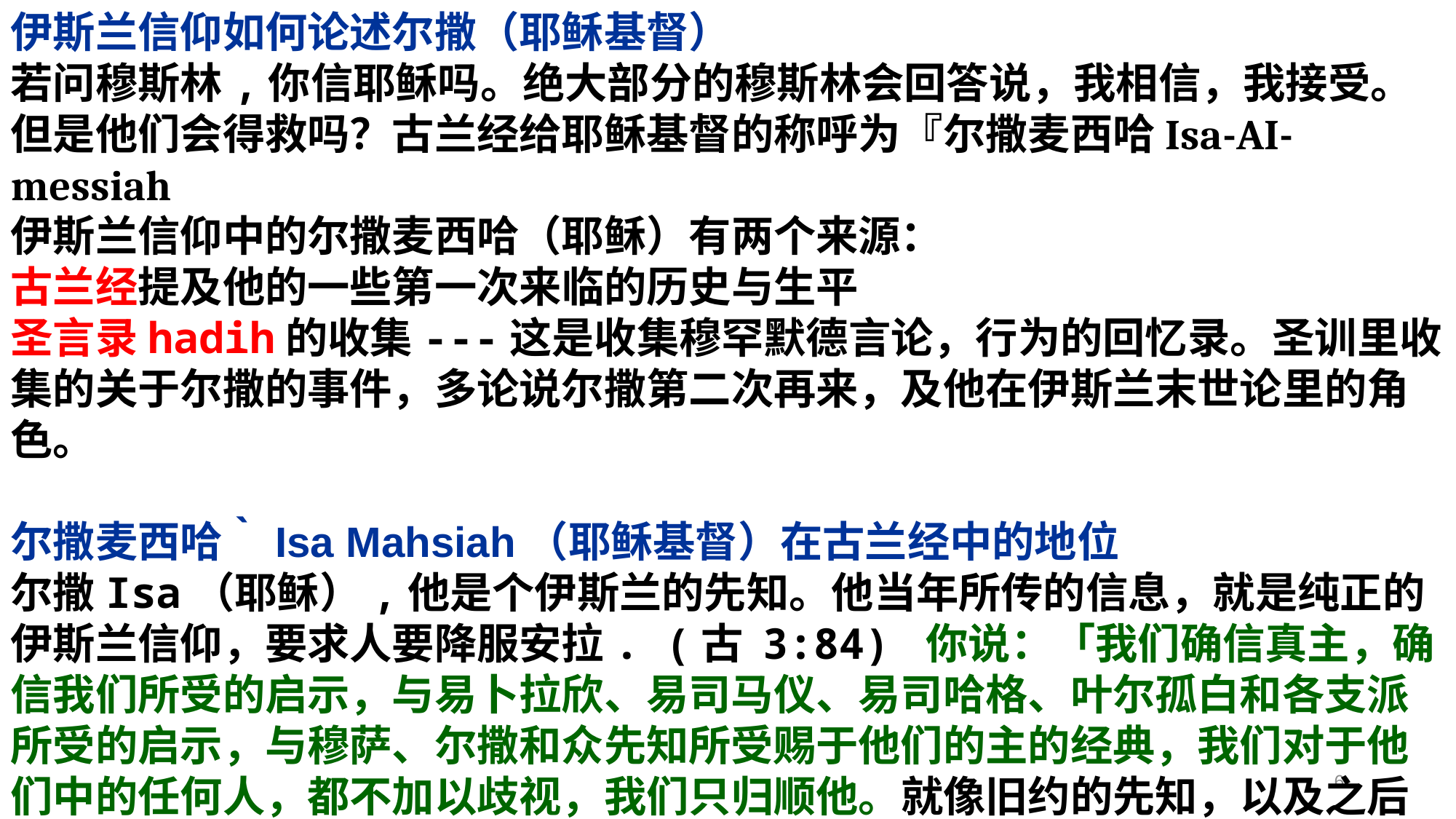

伊斯兰信仰如何论述尔撒（耶稣基督）
若问穆斯林,你信耶稣吗。绝大部分的穆斯林会回答说，我相信，我接受。但是他们会得救吗？古兰经给耶稣基督的称呼为『尔撒麦西哈Isa-AI-messiah
伊斯兰信仰中的尔撒麦西哈（耶稣）有两个来源：
古兰经提及他的一些第一次来临的历史与生平
圣言录hadih的收集---这是收集穆罕默德言论，行为的回忆录。圣训里收集的关于尔撒的事件，多论说尔撒第二次再来，及他在伊斯兰末世论里的角色。

尔撒麦西哈｀Isa Mahsiah（耶稣基督）在古兰经中的地位
尔撒Isa（耶稣）,他是个伊斯兰的先知。他当年所传的信息，就是纯正的伊斯兰信仰，要求人要降服安拉. (古 3:84) 你说：「我们确信真主，确信我们所受的启示，与易卜拉欣、易司马仪、易司哈格、叶尔孤白和各支派所受的启示，与穆萨、尔撒和众先知所受赐于他们的主的经典，我们对于他们中的任何人，都不加以歧视，我们只归顺他。就像旧约的先知，以及之后的穆罕默德；他是伊斯兰的先知，传讲的就是伊斯兰，他也是个穆斯林 (古 3:50）
6